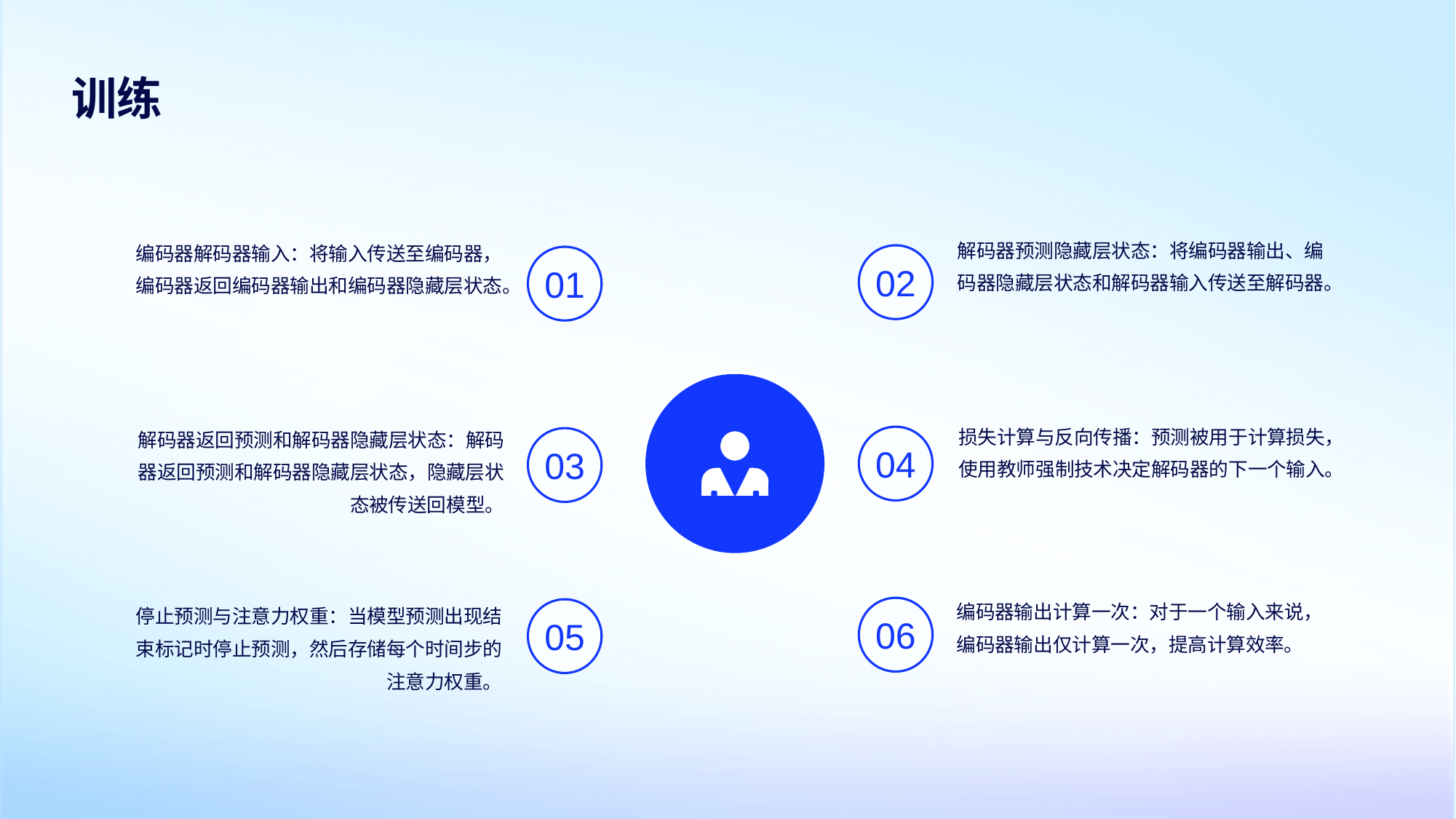

训练
解码器预测隐藏层状态：将编码器输出、编码器隐藏层状态和解码器输入传送至解码器。
编码器解码器输入：将输入传送至编码器，编码器返回编码器输出和编码器隐藏层状态。

02
01

损失计算与反向传播：预测被用于计算损失，使用教师强制技术决定解码器的下一个输入。
解码器返回预测和解码器隐藏层状态：解码器返回预测和解码器隐藏层状态，隐藏层状态被传送回模型。

04
03
编码器输出计算一次：对于一个输入来说，编码器输出仅计算一次，提高计算效率。
停止预测与注意力权重：当模型预测出现结束标记时停止预测，然后存储每个时间步的注意力权重。

06
05